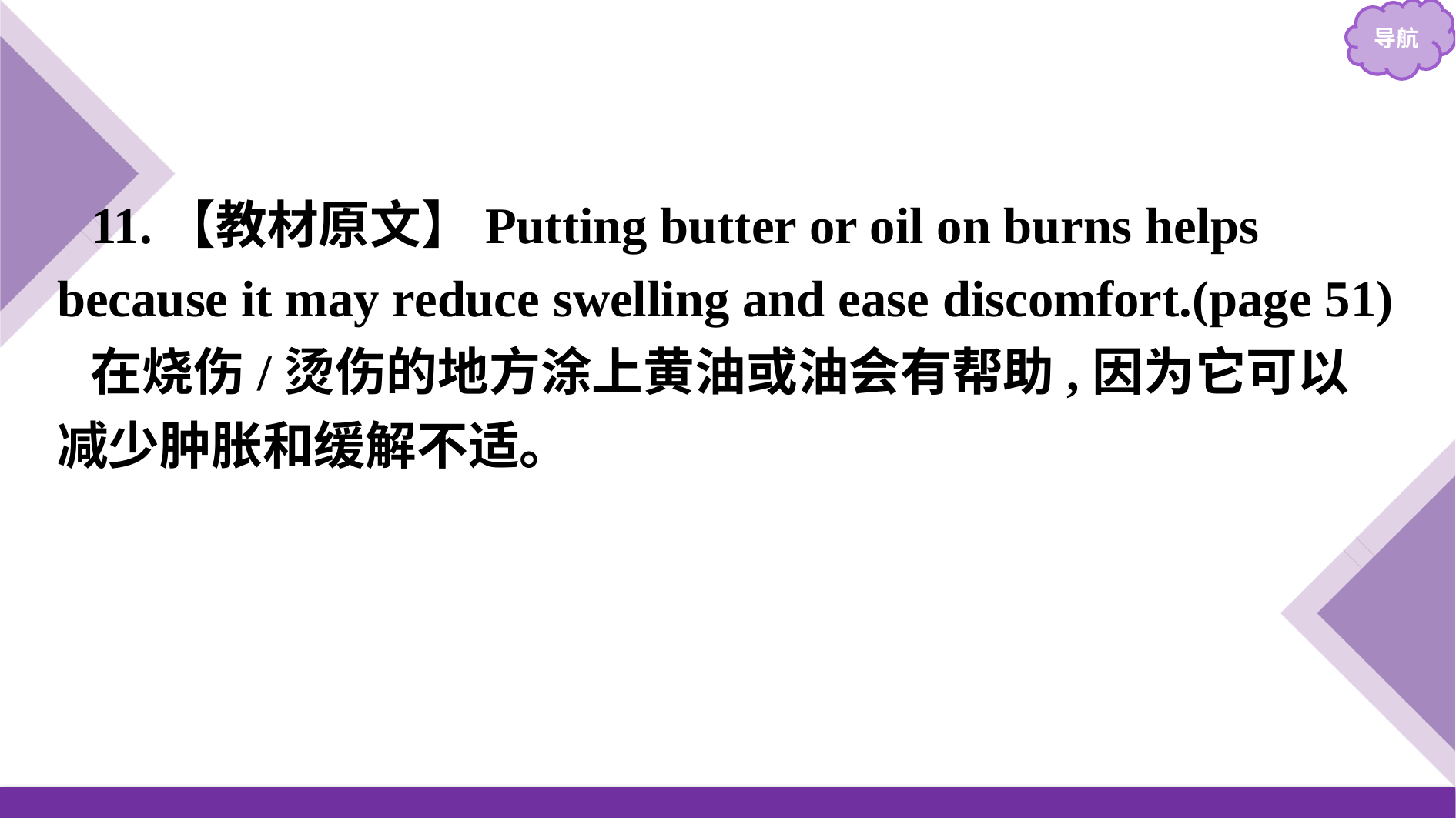

11.【教材原文】Putting butter or oil on burns helps because it may reduce swelling and ease discomfort.(page 51)
在烧伤/烫伤的地方涂上黄油或油会有帮助,因为它可以减少肿胀和缓解不适。